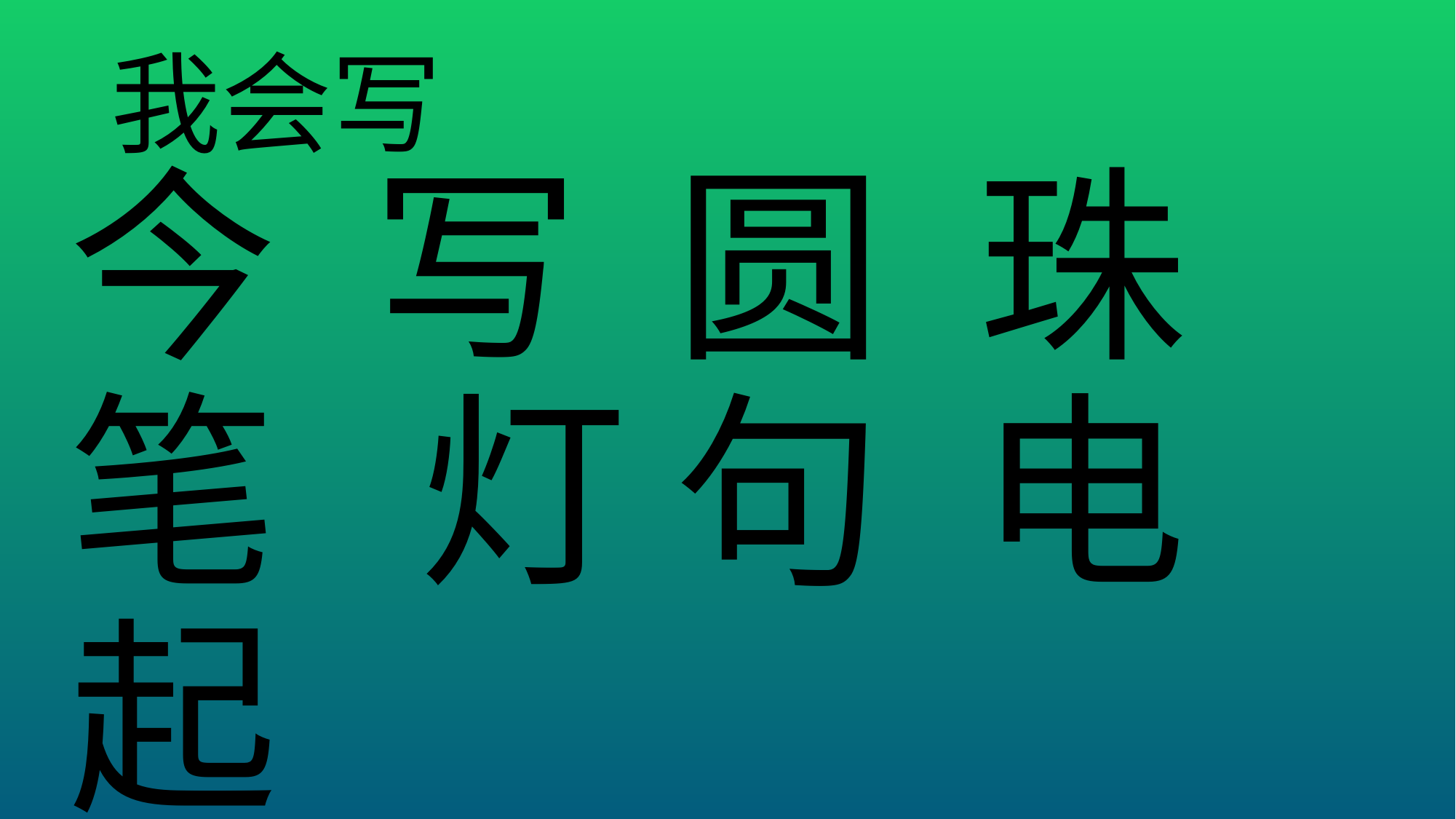

# 我会写
今  写  圆  珠  笔   灯 句  电   起